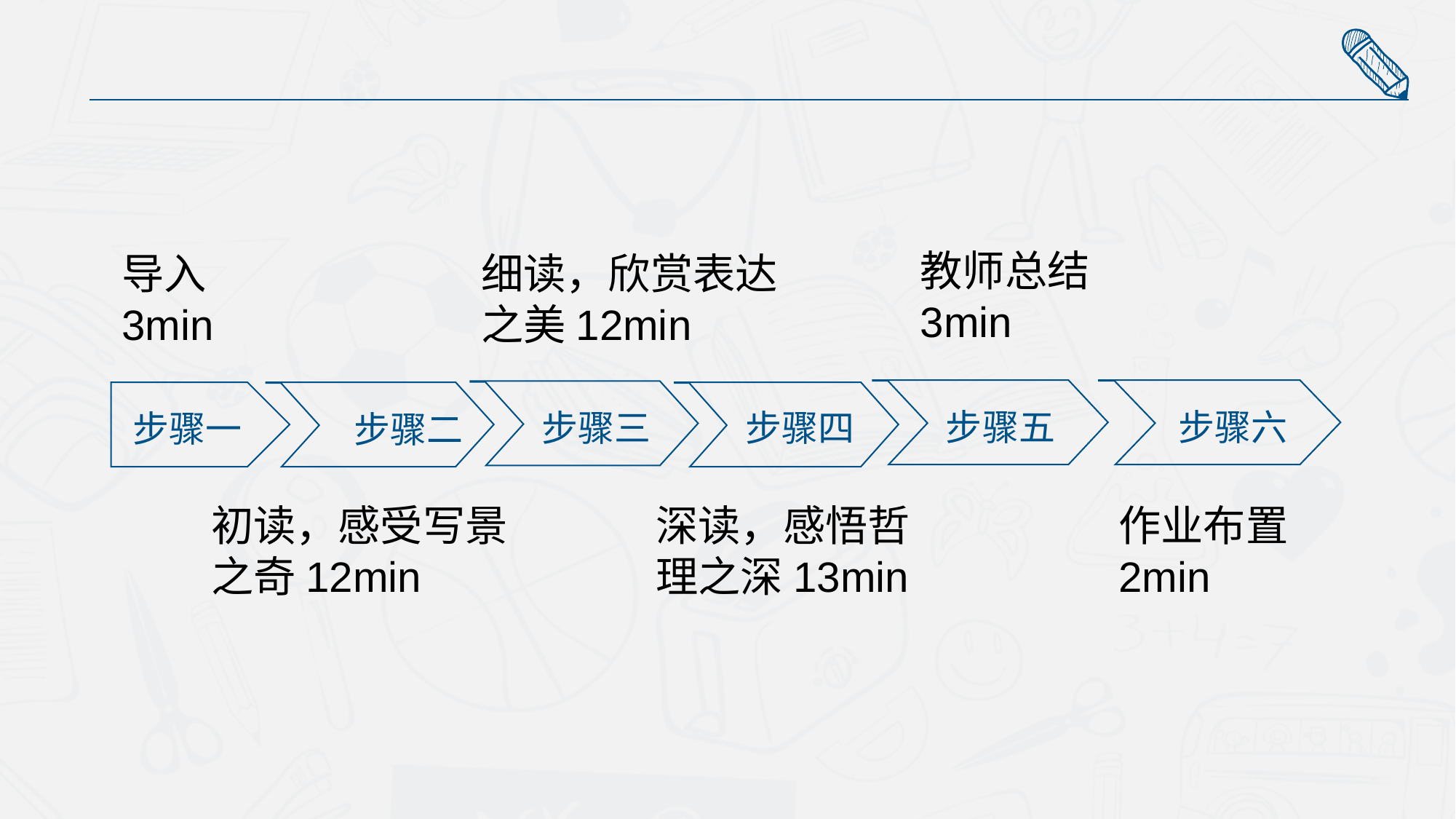

教师总结3min
导入3min
细读，欣赏表达之美12min

步骤五

步骤六

步骤三

步骤一

步骤二

步骤四
初读，感受写景之奇12min
作业布置2min
深读，感悟哲理之深13min